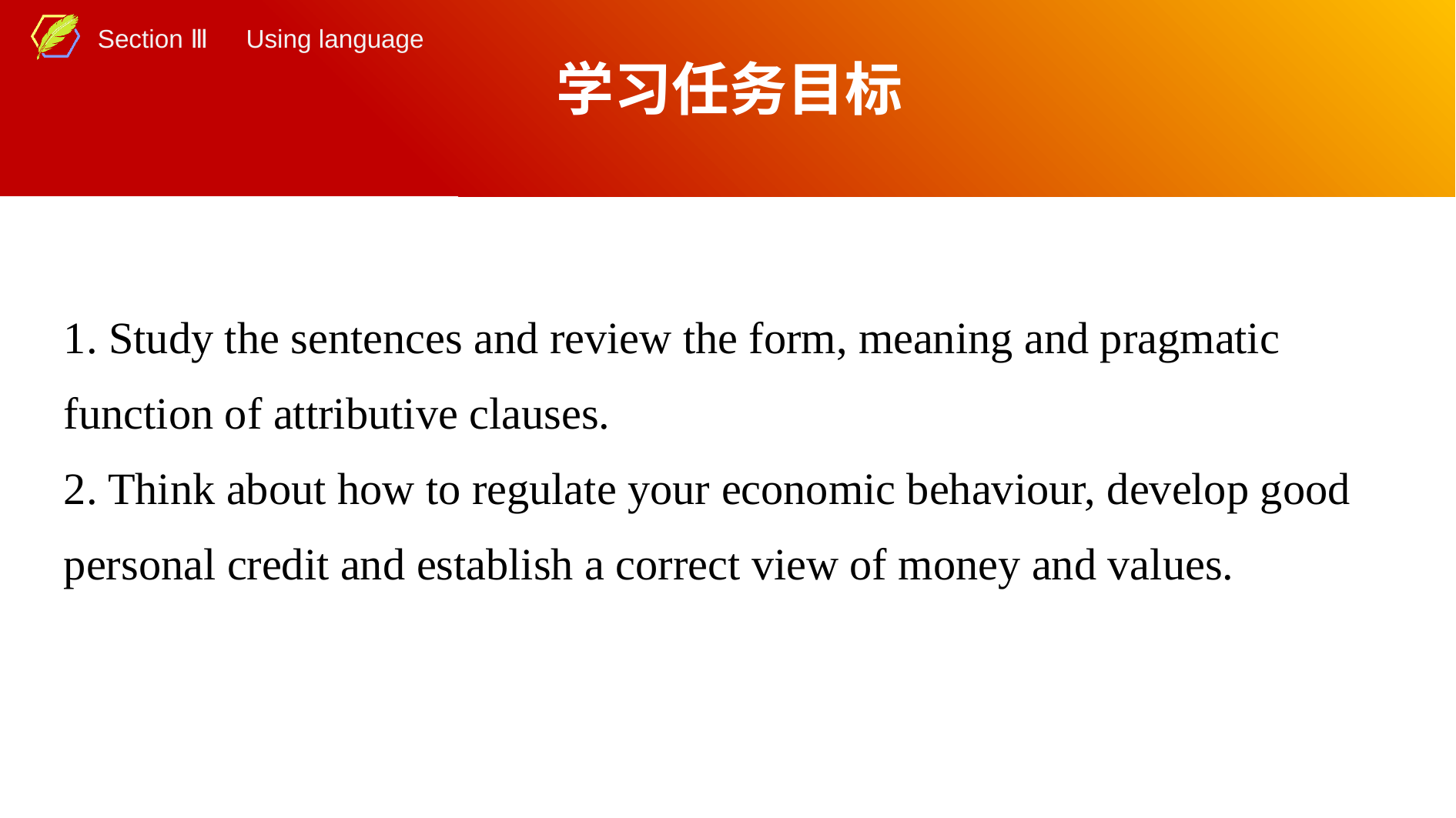

学习任务目标
1. Study the sentences and review the form, meaning and pragmatic function of attributive clauses.
2. Think about how to regulate your economic behaviour, develop good personal credit and establish a correct view of money and values.